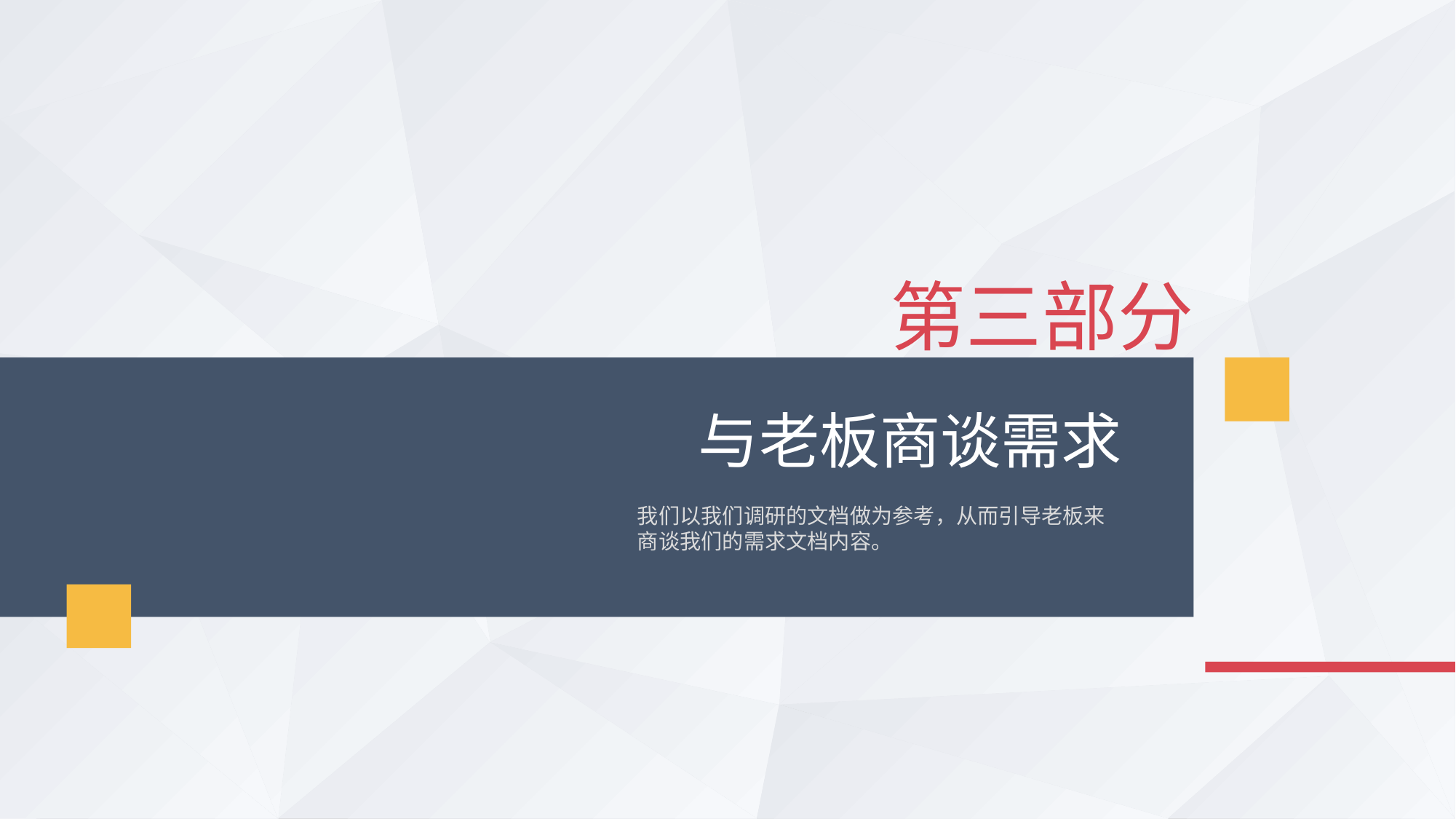

第三部分

与老板商谈需求
我们以我们调研的文档做为参考，从而引导老板来商谈我们的需求文档内容。